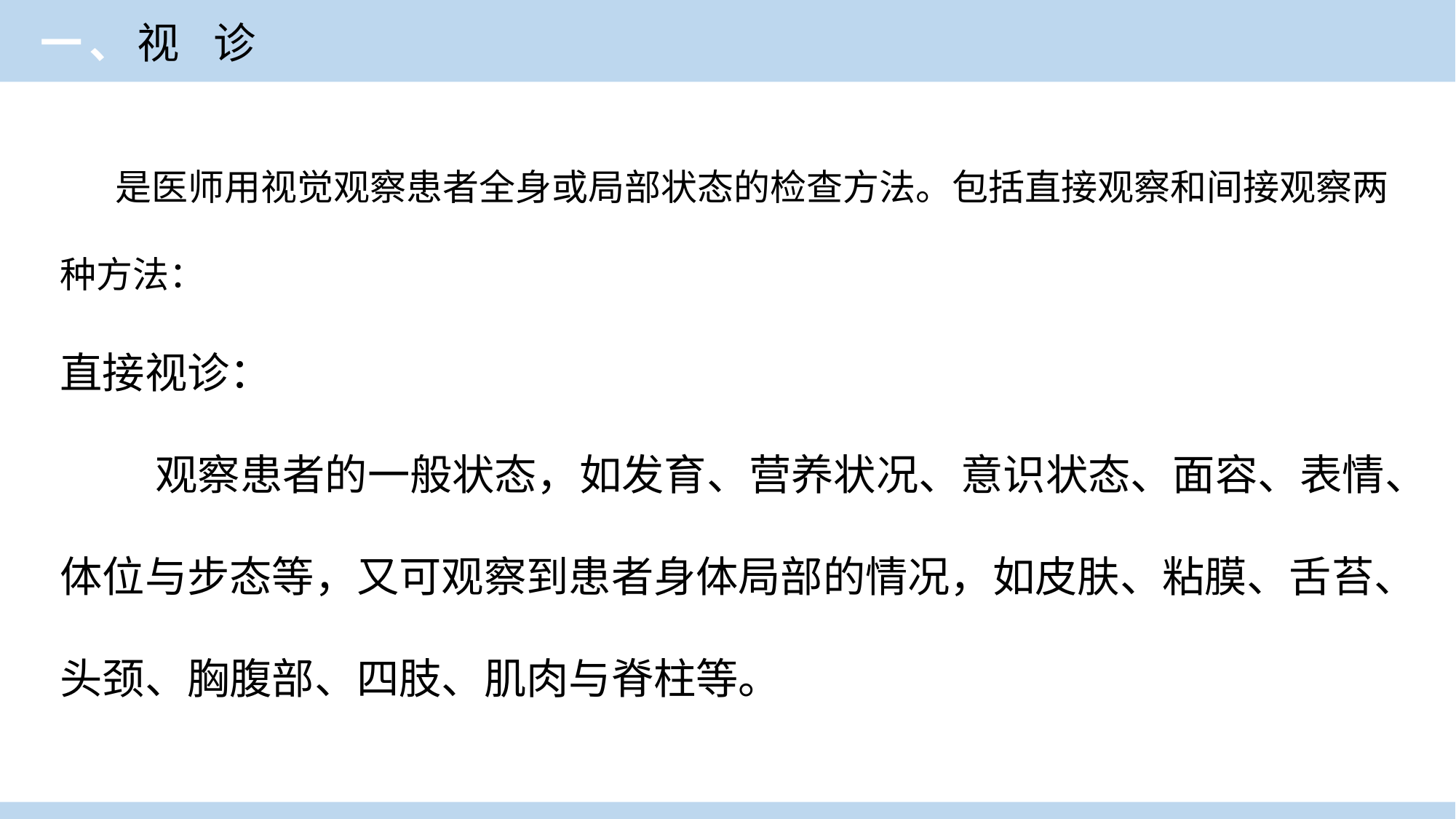

一、视    诊
      是医师用视觉观察患者全身或局部状态的检查方法。包括直接观察和间接观察两种方法：
直接视诊：
         观察患者的一般状态，如发育、营养状况、意识状态、面容、表情、体位与步态等，又可观察到患者身体局部的情况，如皮肤、粘膜、舌苔、头颈、胸腹部、四肢、肌肉与脊柱等。